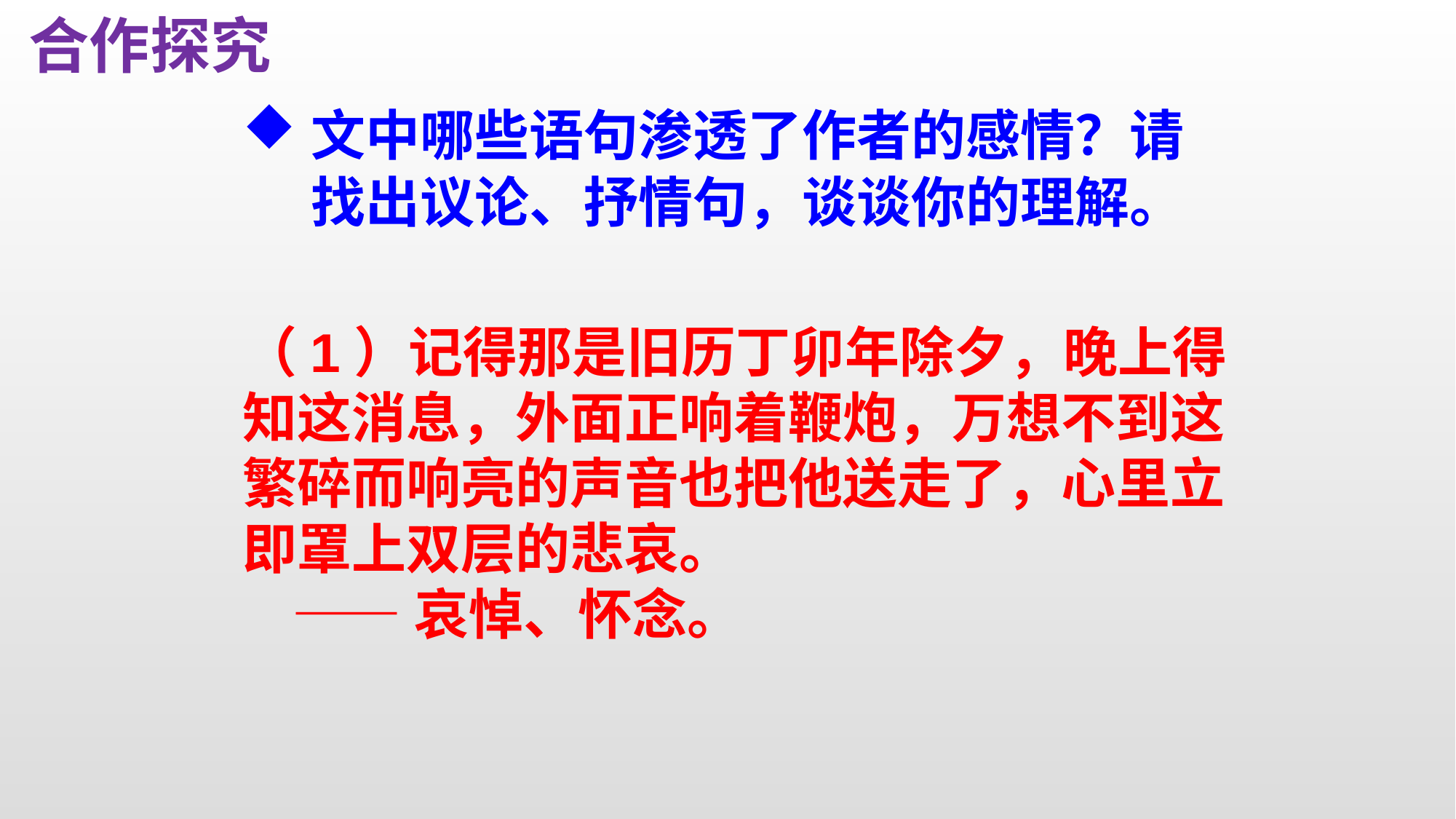

合作探究
文中哪些语句渗透了作者的感情？请找出议论、抒情句，谈谈你的理解。
（1）记得那是旧历丁卯年除夕，晚上得知这消息，外面正响着鞭炮，万想不到这繁碎而响亮的声音也把他送走了，心里立即罩上双层的悲哀。
    ——哀悼、怀念。